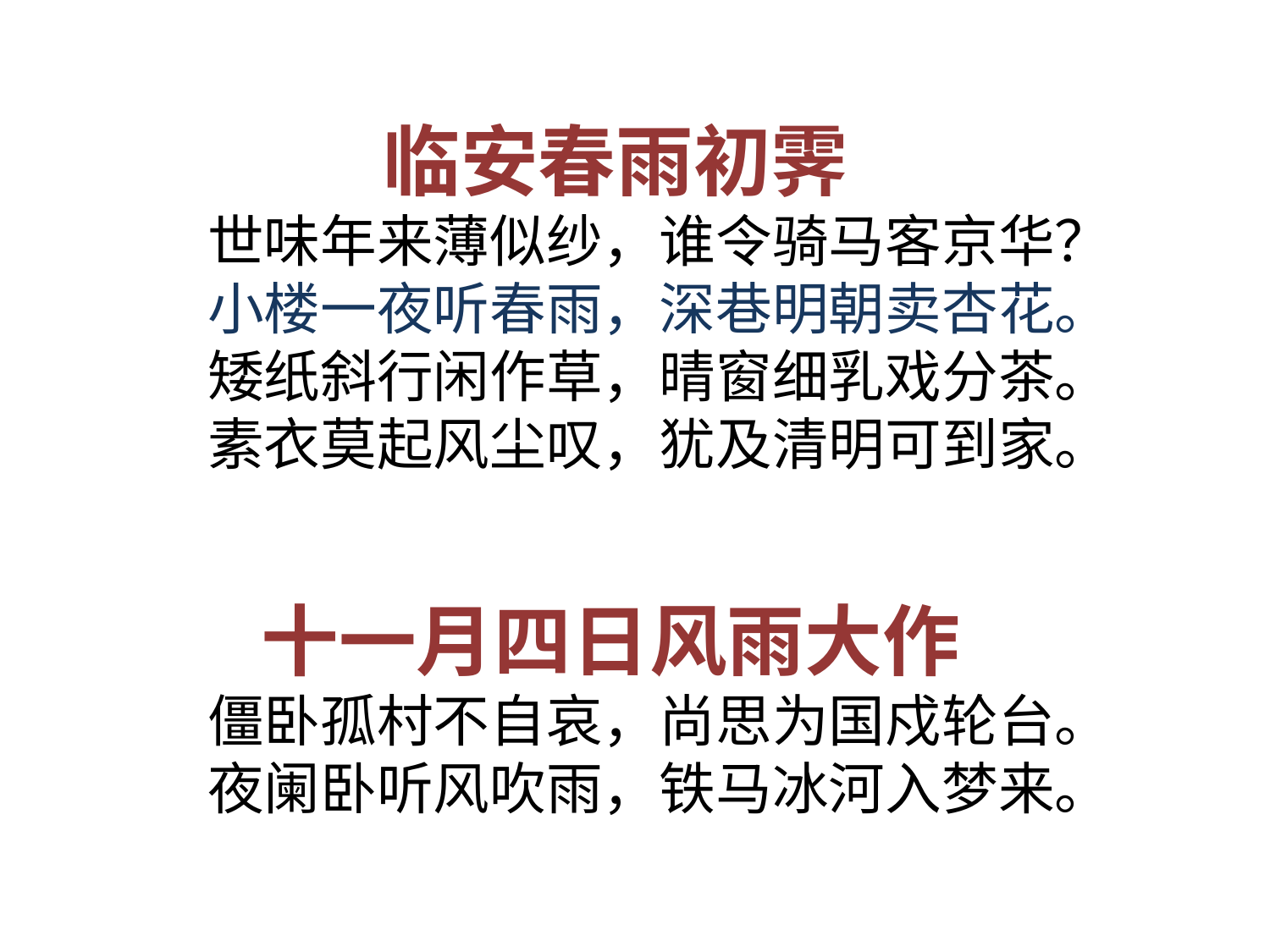

临安春雨初霁
世味年来薄似纱，谁令骑马客京华？
小楼一夜听春雨，深巷明朝卖杏花。
矮纸斜行闲作草，晴窗细乳戏分茶。
素衣莫起风尘叹，犹及清明可到家。
  十一月四日风雨大作
僵卧孤村不自哀，尚思为国戍轮台。
夜阑卧听风吹雨，铁马冰河入梦来。